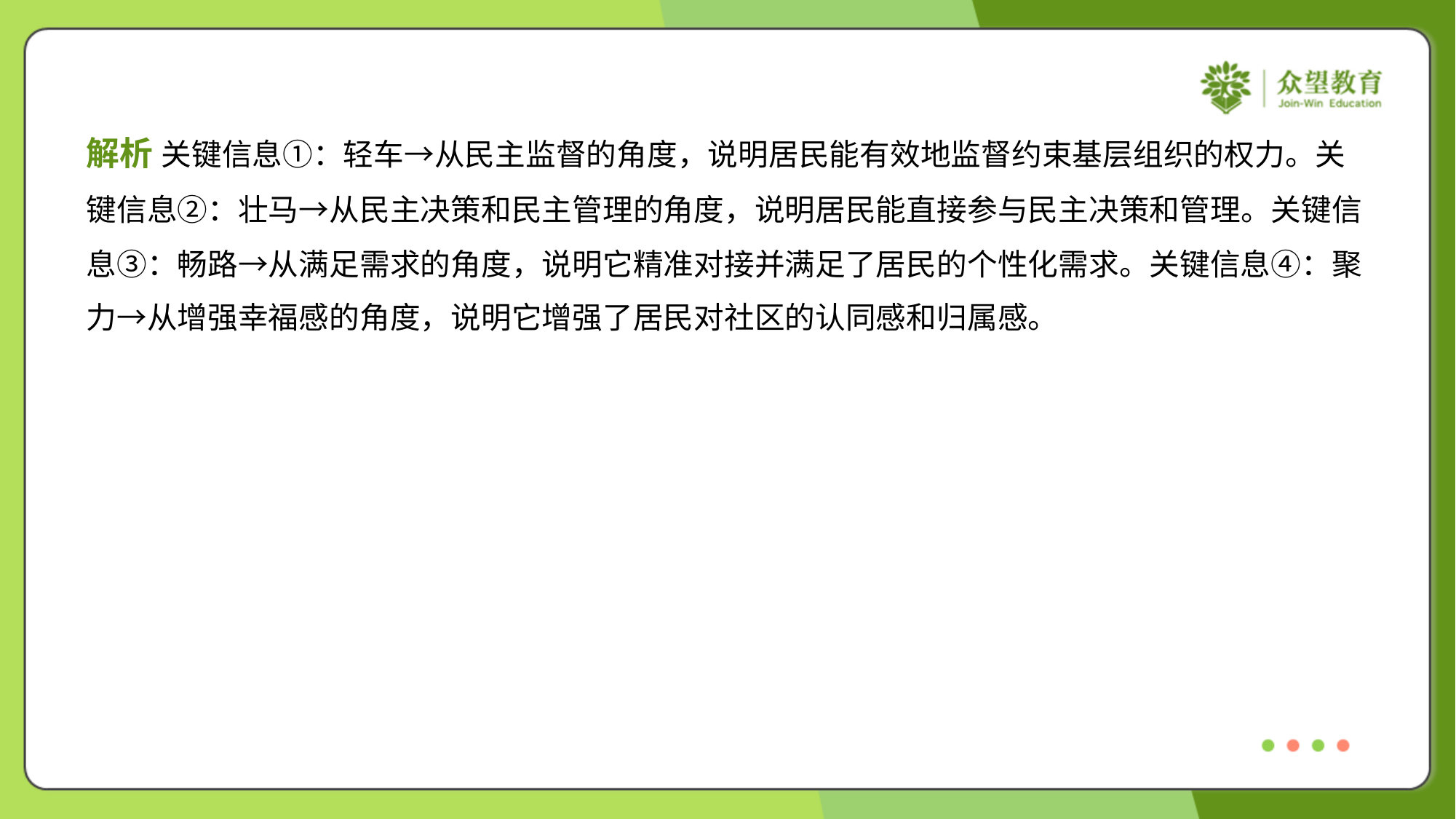

解析 关键信息①：轻车→从民主监督的角度，说明居民能有效地监督约束基层组织的权力。关
键信息②：壮马→从民主决策和民主管理的角度，说明居民能直接参与民主决策和管理。关键信
息③：畅路→从满足需求的角度，说明它精准对接并满足了居民的个性化需求。关键信息④：聚
力→从增强幸福感的角度，说明它增强了居民对社区的认同感和归属感。